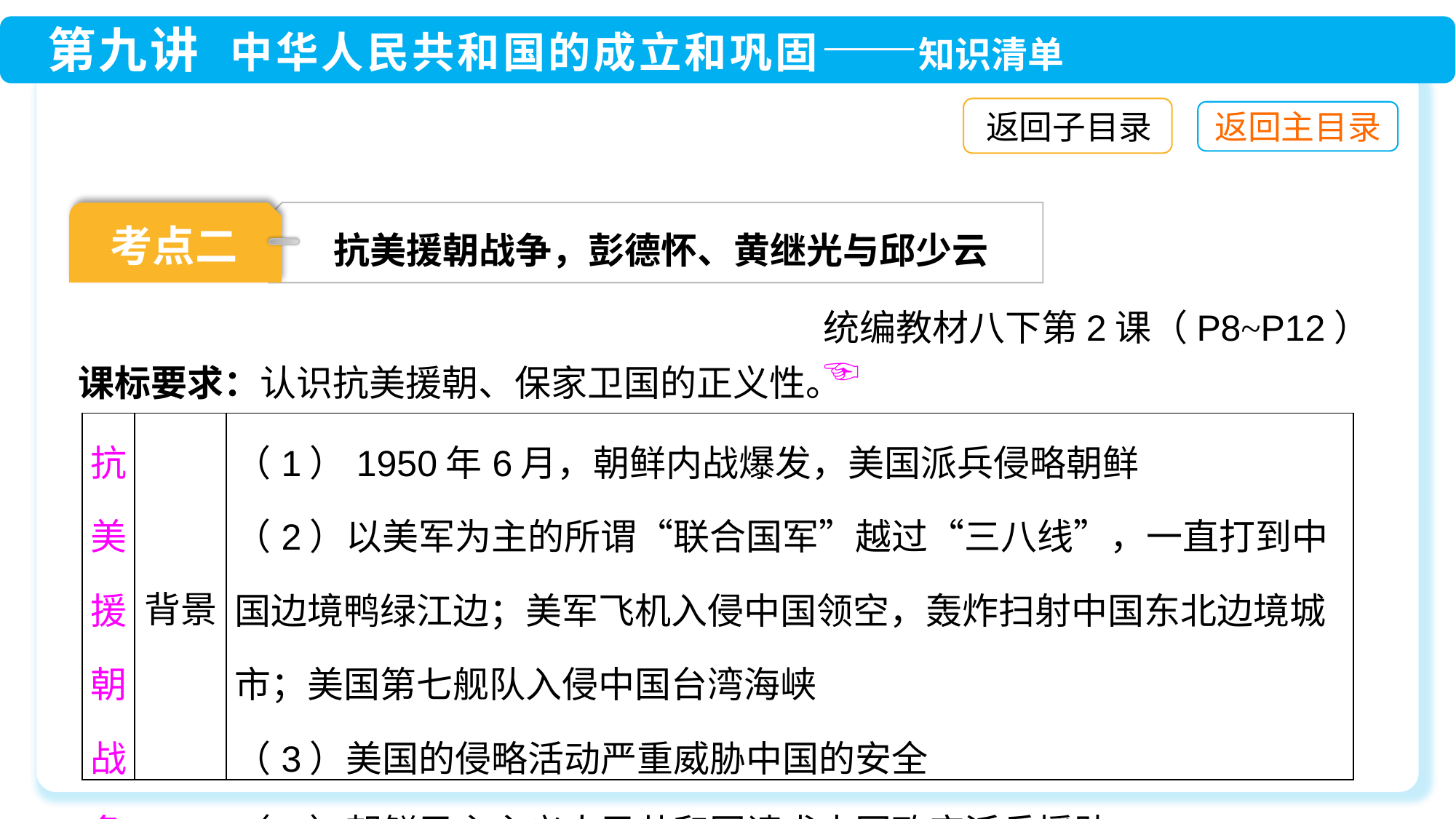

返回子目录

抗美援朝战争，彭德怀、黄继光与邱少云

考点二

统编教材八下第2课（P8~P12）☜
课标要求：认识抗美援朝、保家卫国的正义性。
| 抗美援朝战争 | 背景 | （1）1950年6月，朝鲜内战爆发，美国派兵侵略朝鲜 （2）以美军为主的所谓“联合国军”越过“三八线”，一直打到中国边境鸭绿江边；美军飞机入侵中国领空，轰炸扫射中国东北边境城市；美国第七舰队入侵中国台湾海峡 （3）美国的侵略活动严重威胁中国的安全 （4）朝鲜民主主义人民共和国请求中国政府派兵援助 |
| --- | --- | --- |